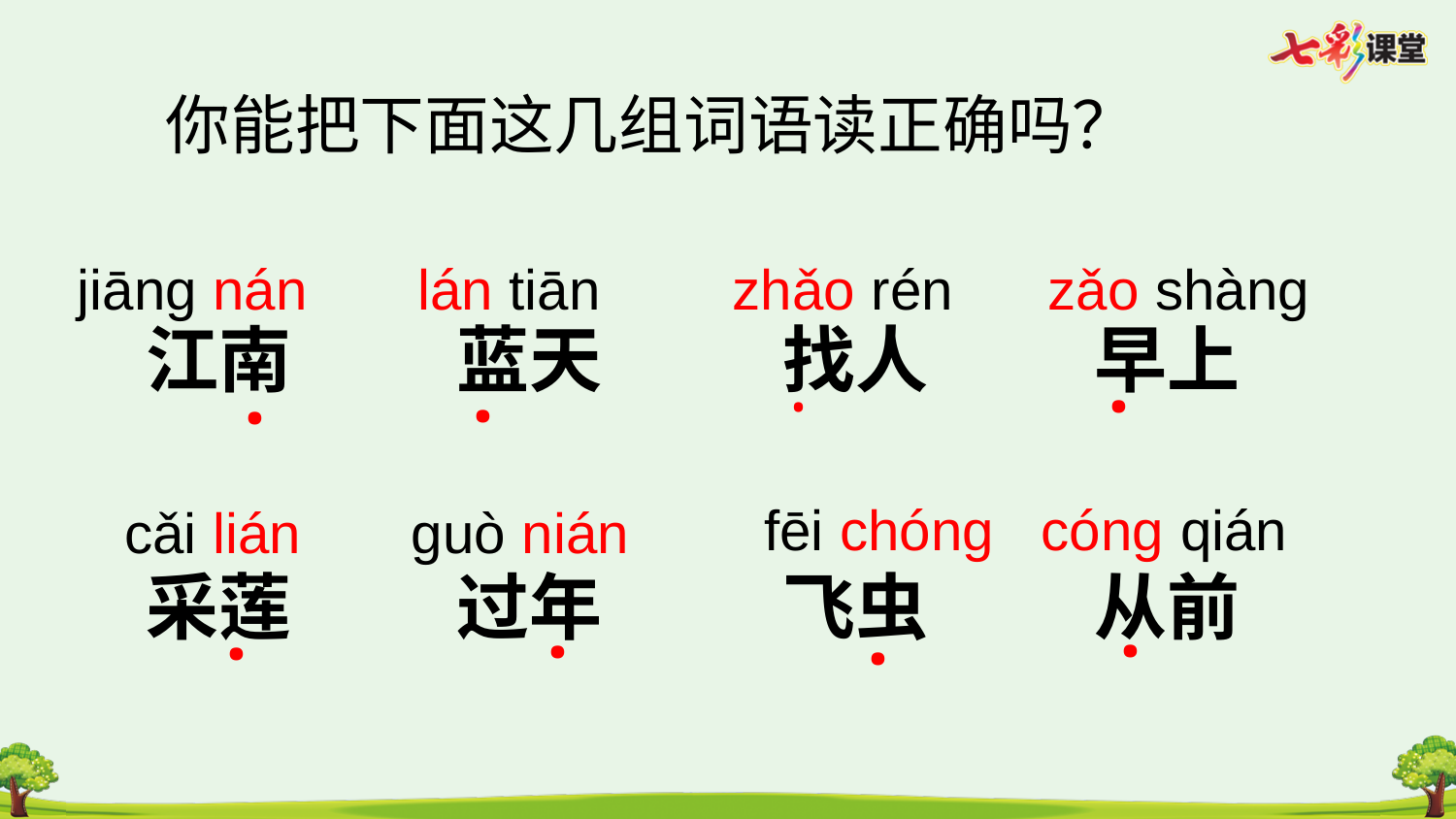

你能把下面这几组词语读正确吗？
jiāng nán       lán tiān
zhǎo rén      zǎo shàng
江南
蓝天
·
  ·
找人
早上
·
·
  fēi chóng   cóng qián
   cǎi lián       guò nián
采莲
过年
·
·
飞虫
从前
·
·